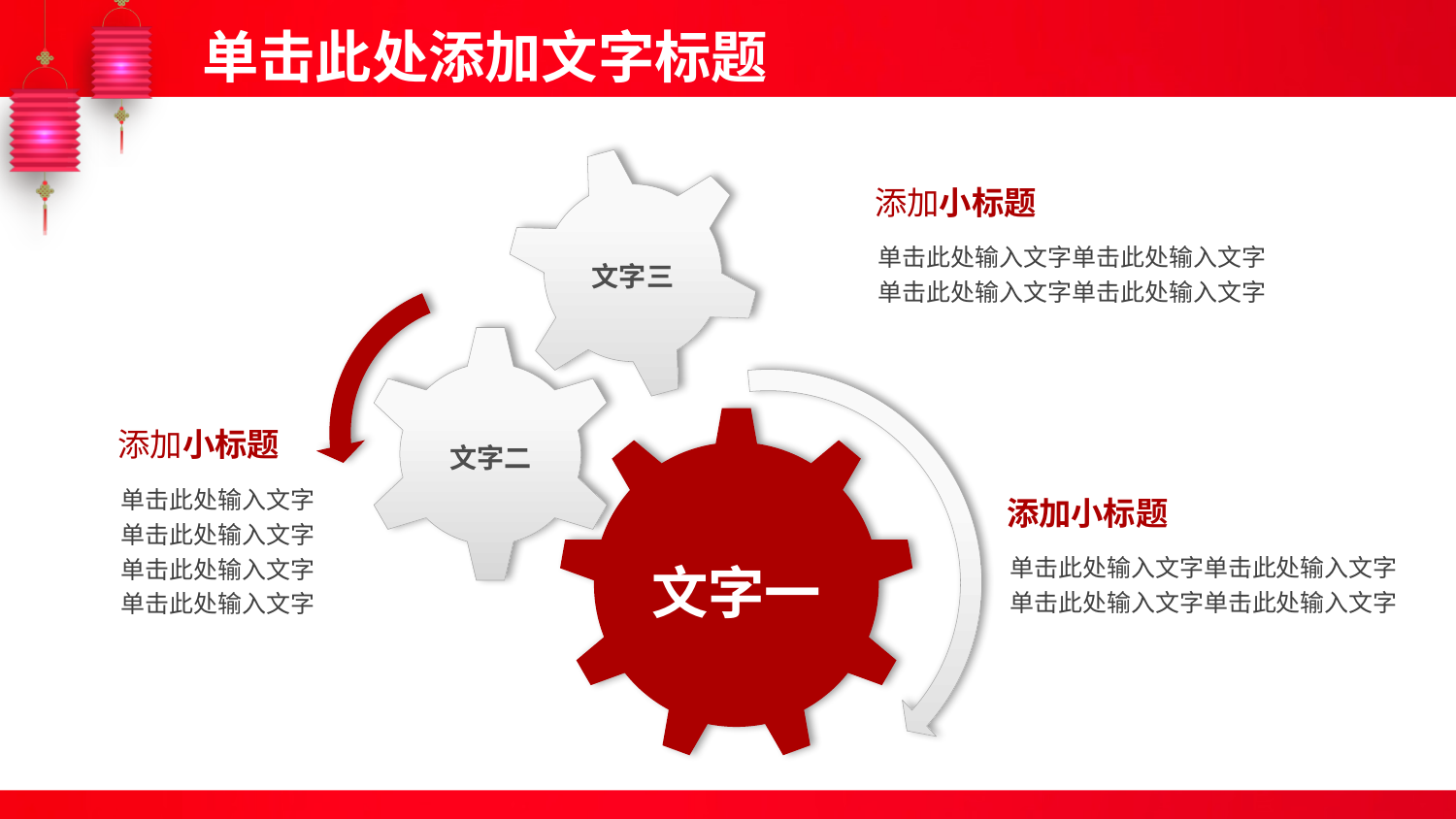

文字三
添加小标题
单击此处输入文字单击此处输入文字
单击此处输入文字单击此处输入文字

文字二

文字一
添加小标题
单击此处输入文字
单击此处输入文字
单击此处输入文字
单击此处输入文字
添加小标题
单击此处输入文字单击此处输入文字
单击此处输入文字单击此处输入文字